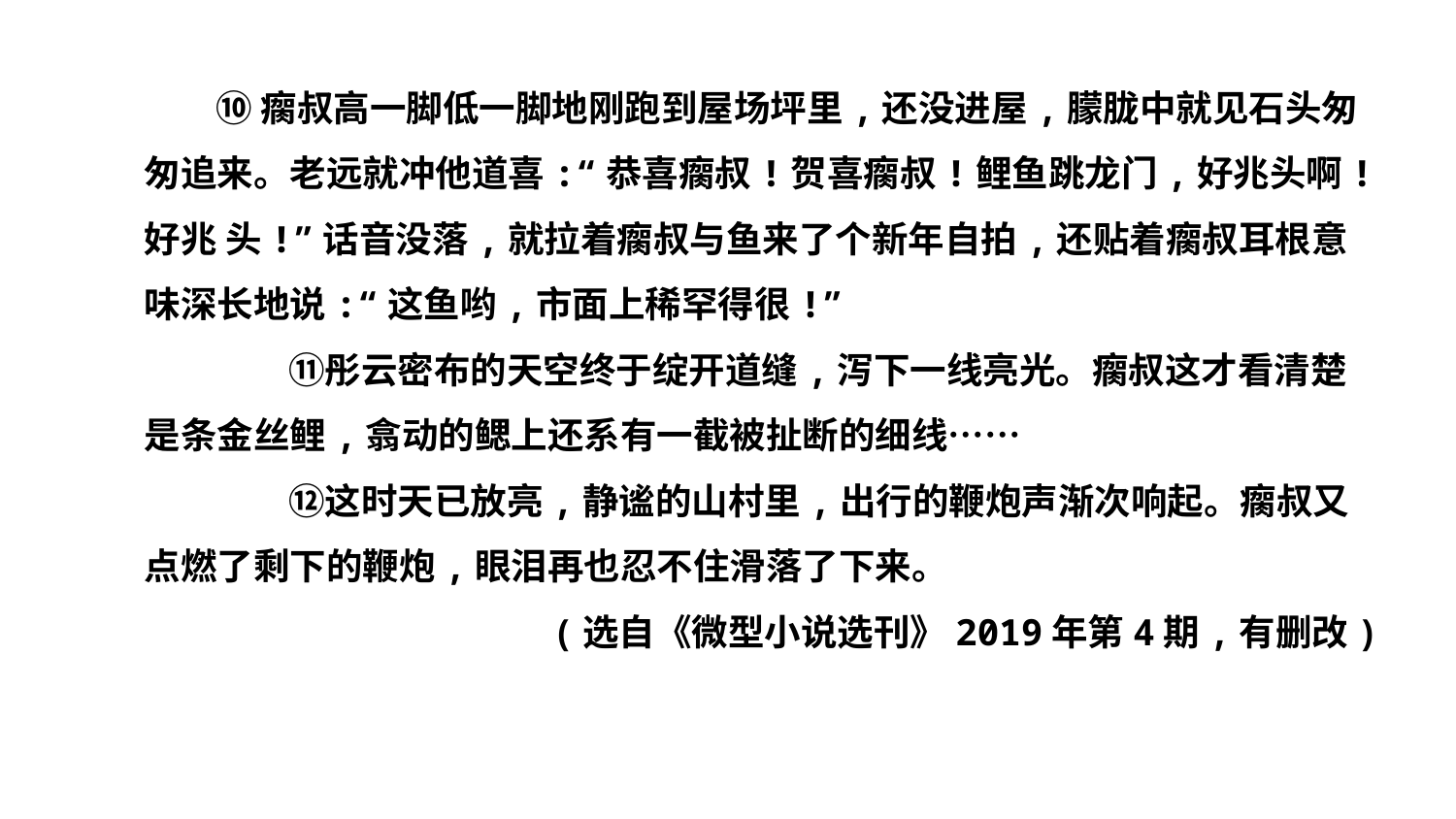

⑩瘸叔高一脚低一脚地刚跑到屋场坪里,还没进屋,朦胧中就见石头匆匆追来。老远就冲他道喜:“恭喜瘸叔!贺喜瘸叔!鲤鱼跳龙门,好兆头啊!好兆 头!”话音没落,就拉着瘸叔与鱼来了个新年自拍,还贴着瘸叔耳根意味深长地说:“这鱼哟,市面上稀罕得很!”
　　⑪彤云密布的天空终于绽开道缝,泻下一线亮光。瘸叔这才看清楚是条金丝鲤,翕动的鳃上还系有一截被扯断的细线……
　　⑫这时天已放亮,静谧的山村里,出行的鞭炮声渐次响起。瘸叔又点燃了剩下的鞭炮,眼泪再也忍不住滑落了下来。
(选自《微型小说选刊》2019年第4期,有删改)